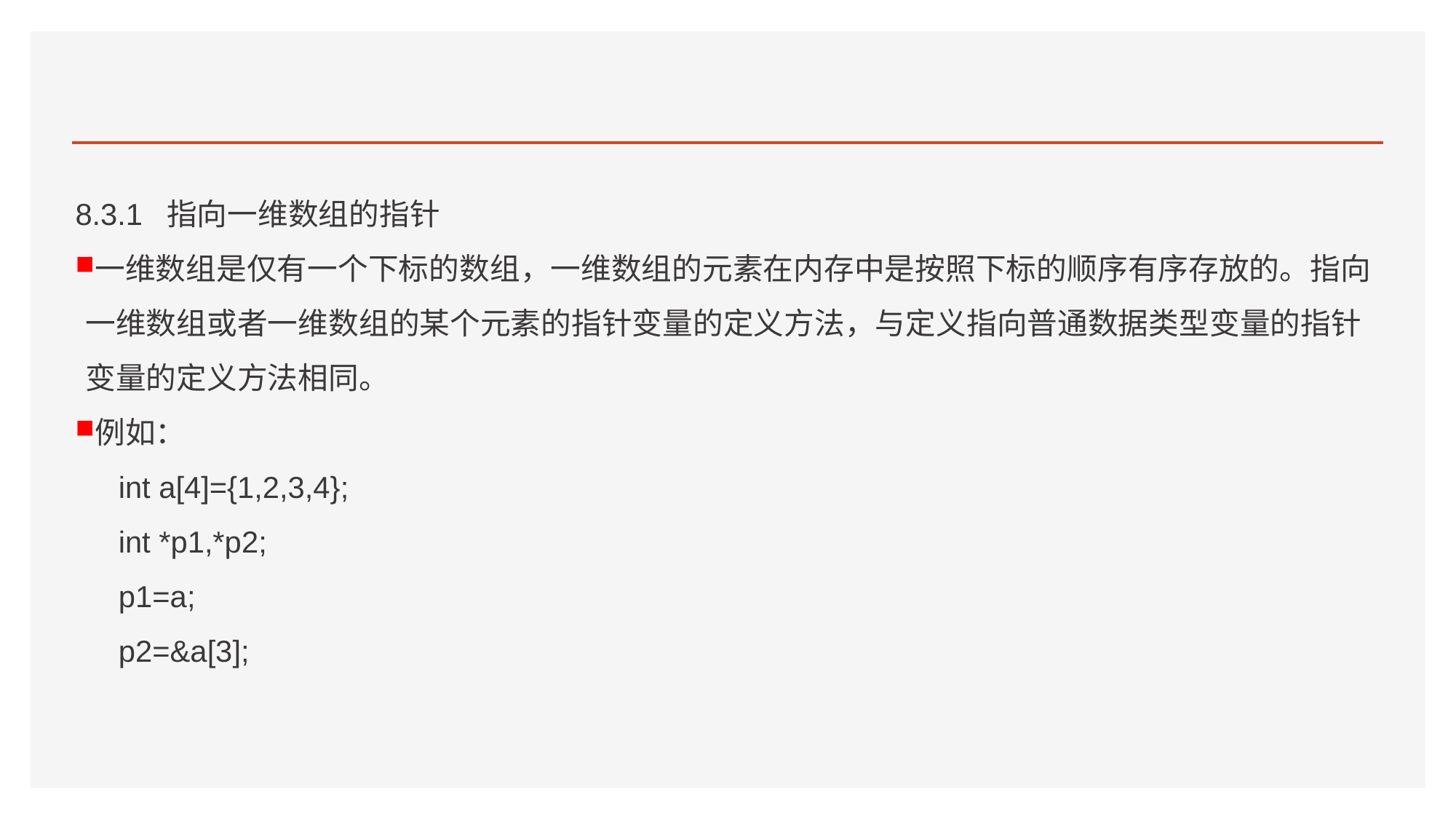

#
8.3.1  指向一维数组的指针
一维数组是仅有一个下标的数组，一维数组的元素在内存中是按照下标的顺序有序存放的。指向一维数组或者一维数组的某个元素的指针变量的定义方法，与定义指向普通数据类型变量的指针变量的定义方法相同。
例如：
int a[4]={1,2,3,4};
int *p1,*p2;
p1=a;
p2=&a[3];